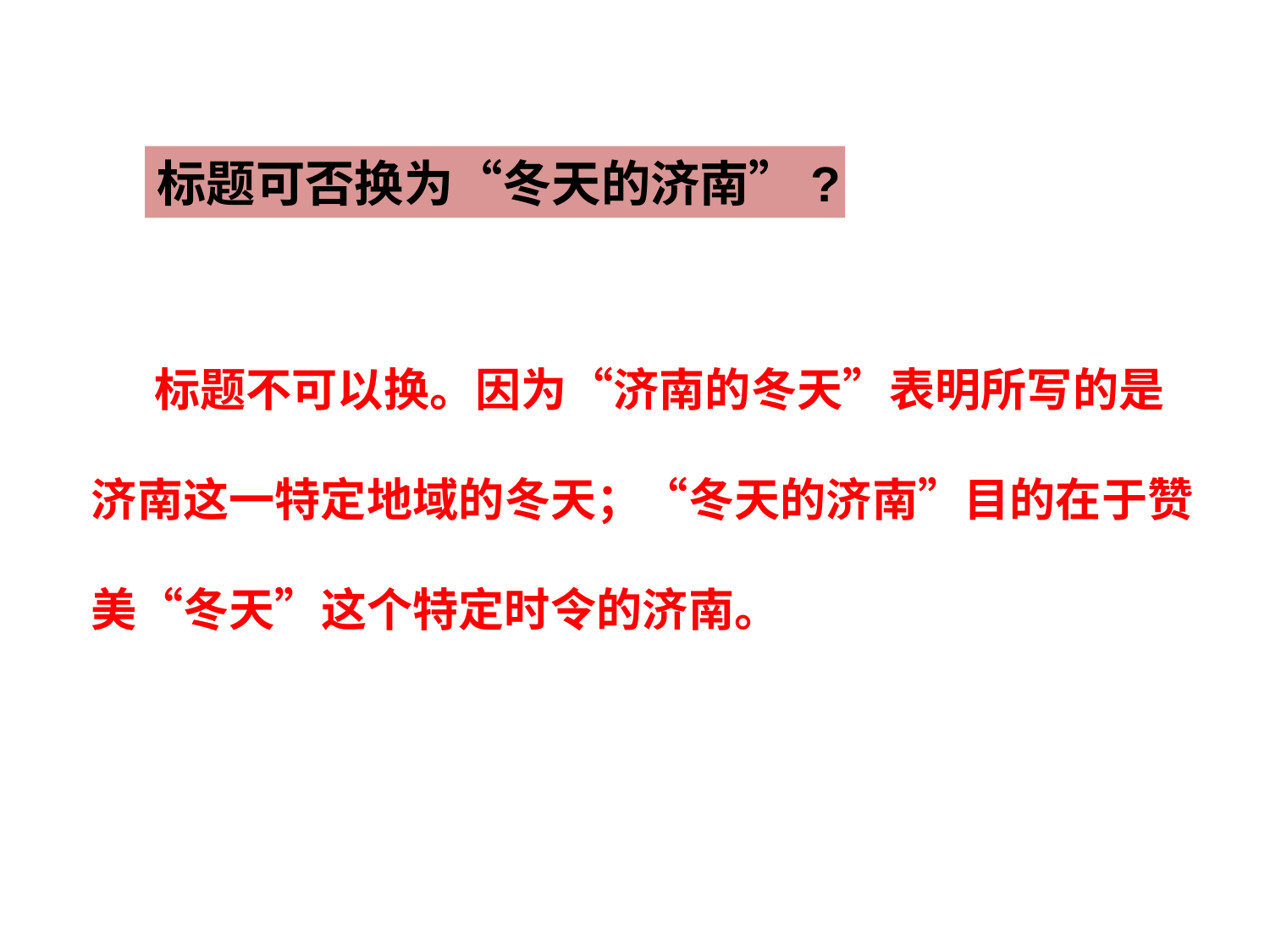

标题可否换为“冬天的济南”?
     标题不可以换。因为“济南的冬天”表明所写的是济南这一特定地域的冬天；“冬天的济南”目的在于赞美“冬天”这个特定时令的济南。